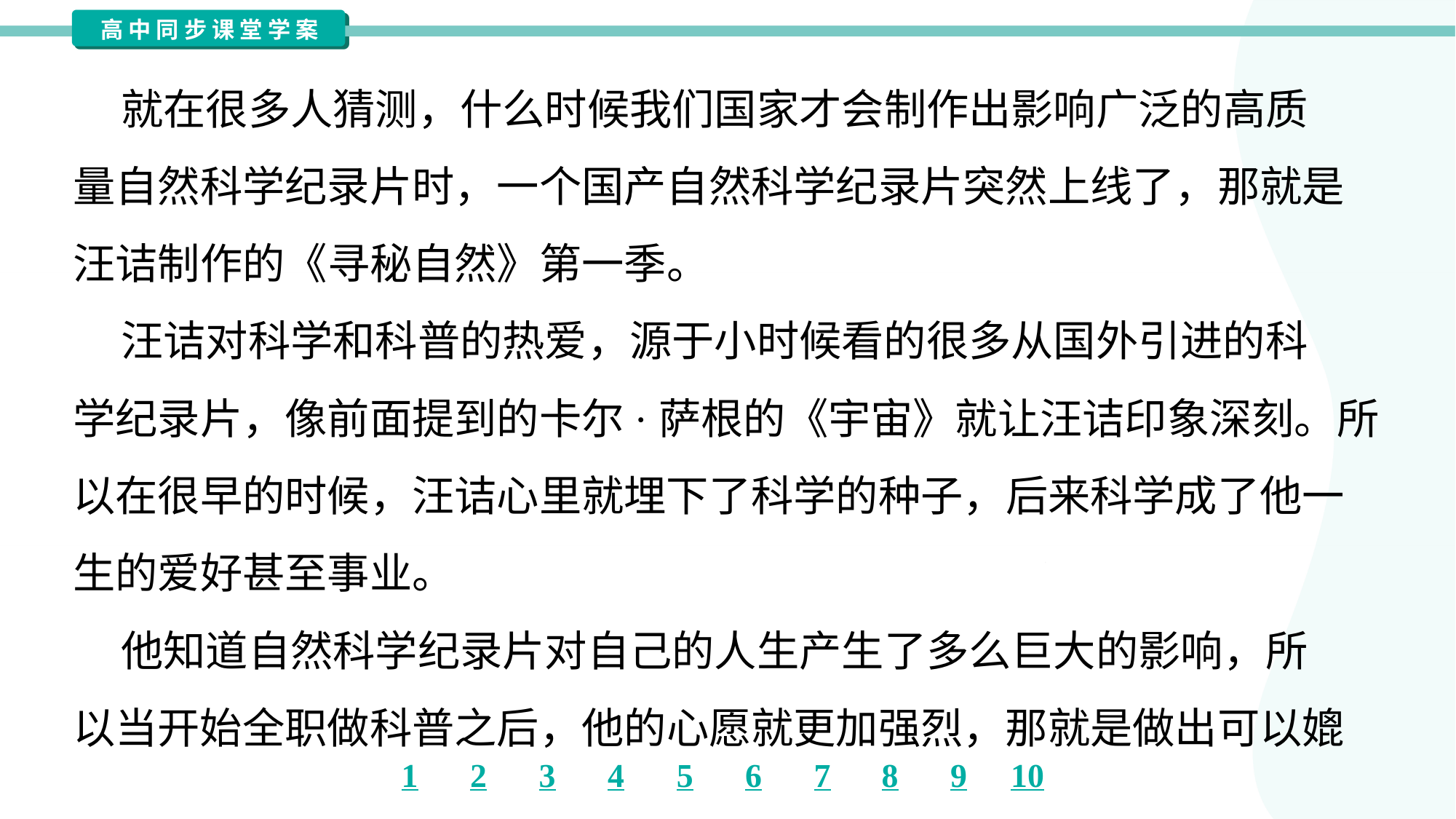

就在很多人猜测，什么时候我们国家才会制作出影响广泛的高质
量自然科学纪录片时，一个国产自然科学纪录片突然上线了，那就是
汪诘制作的《寻秘自然》第一季。
    汪诘对科学和科普的热爱，源于小时候看的很多从国外引进的科
学纪录片，像前面提到的卡尔·萨根的《宇宙》就让汪诘印象深刻。所
以在很早的时候，汪诘心里就埋下了科学的种子，后来科学成了他一
生的爱好甚至事业。
    他知道自然科学纪录片对自己的人生产生了多么巨大的影响，所
以当开始全职做科普之后，他的心愿就更加强烈，那就是做出可以媲